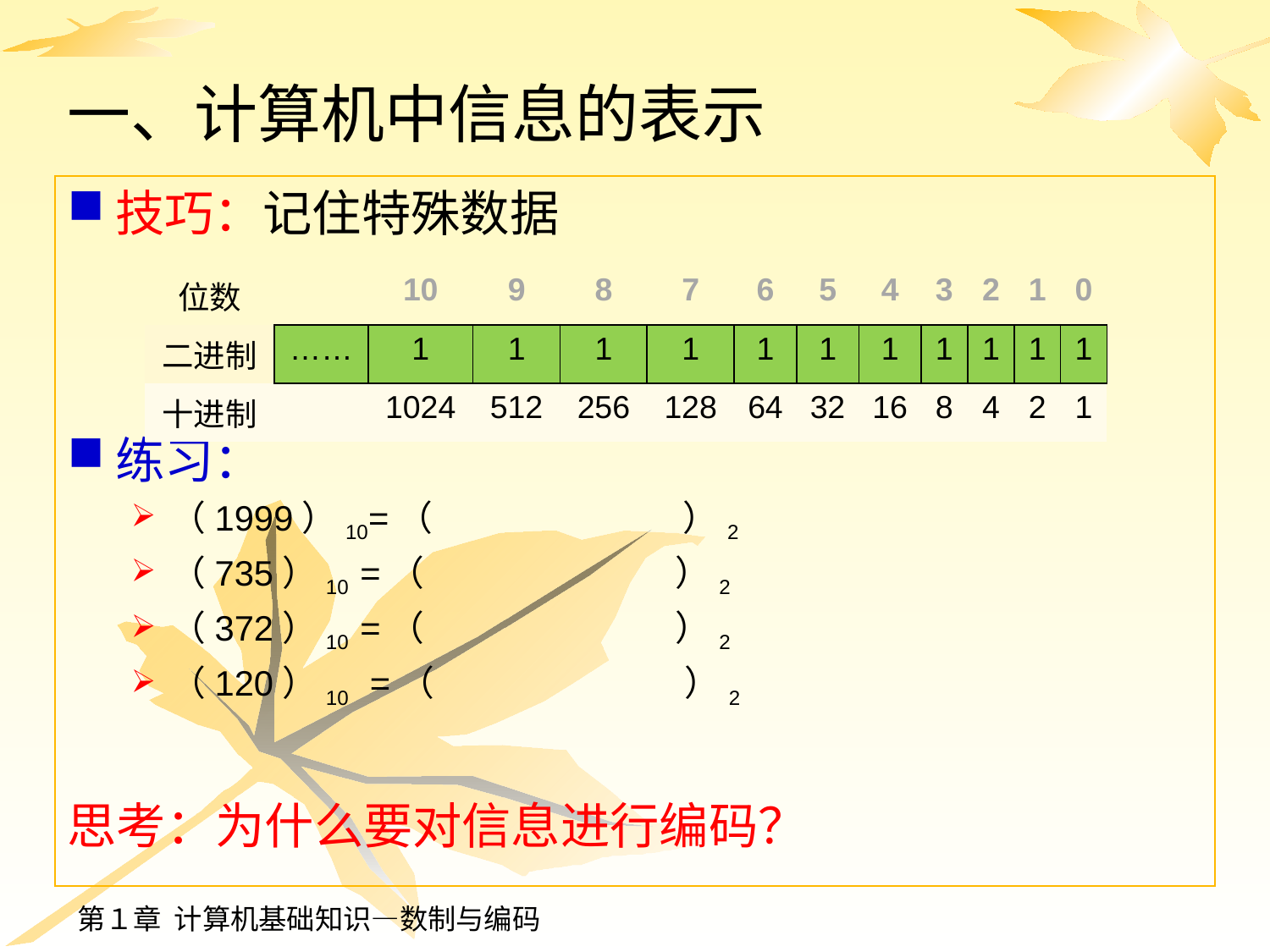

# 一、计算机中信息的表示
技巧：记住特殊数据

练习：
（1999）10=（                                ）2
（735）10  =（                                ）2
（372）10  =（                                ）2
（120）10   =（                                ）2

思考：为什么要对信息进行编码？

| 位数 |  | 10 | 9 | 8 | 7 | 6 | 5 | 4 | 3 | 2 | 1 | 0 |
| --- | --- | --- | --- | --- | --- | --- | --- | --- | --- | --- | --- | --- |
| 二进制 | …… | 1 | 1 | 1 | 1 | 1 | 1 | 1 | 1 | 1 | 1 | 1 |
| 十进制 |  | 1024 | 512 | 256 | 128 | 64 | 32 | 16 | 8 | 4 | 2 | 1 |